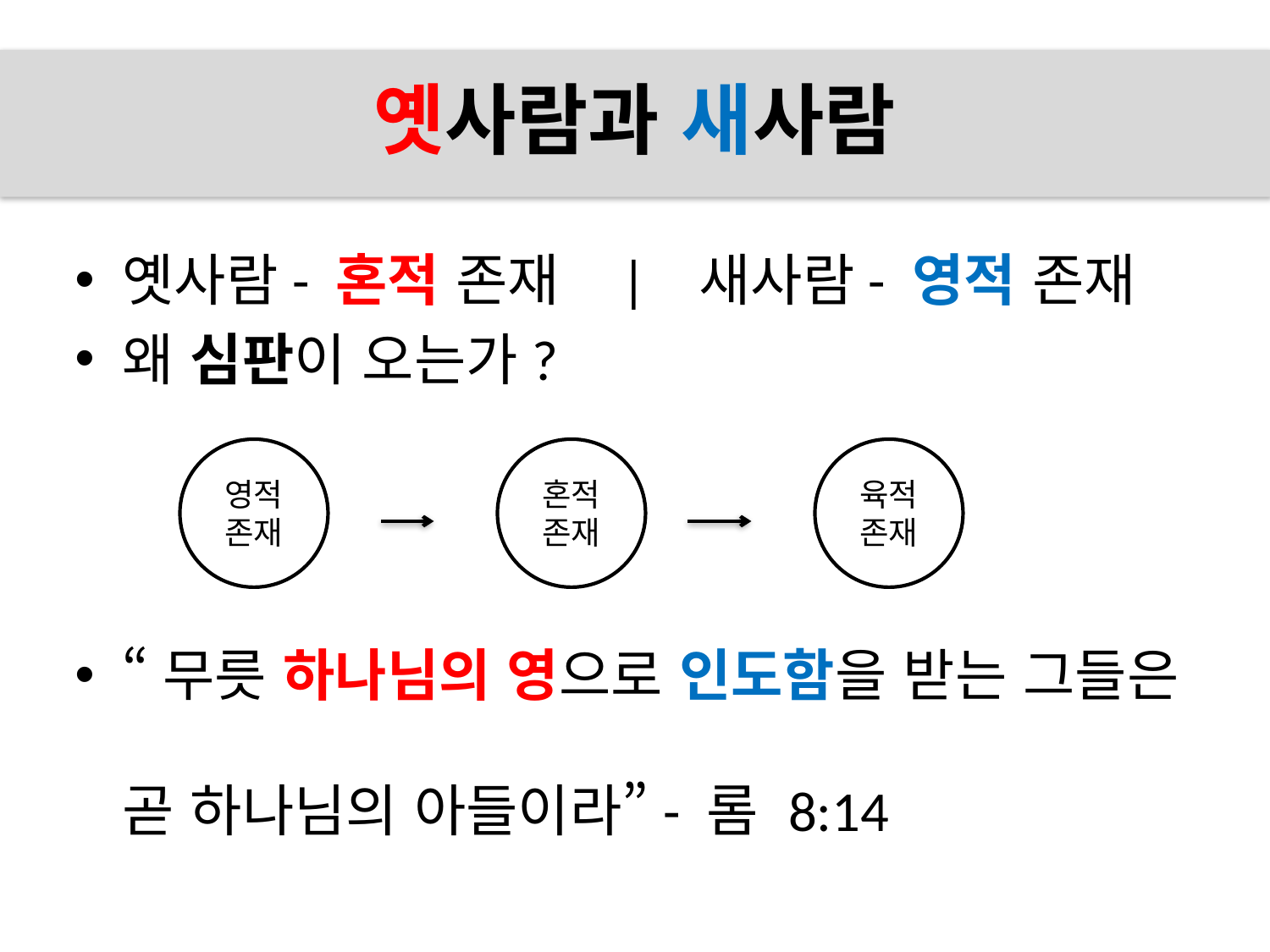

# 옛사람과 새사람

옛사람- 혼적 존재   |   새사람- 영적 존재
왜 심판이 오는가?

“무릇 하나님의 영으로 인도함을 받는 그들은
곧 하나님의 아들이라”- 롬 8:14

영적 존재
혼적 존재
육적 존재